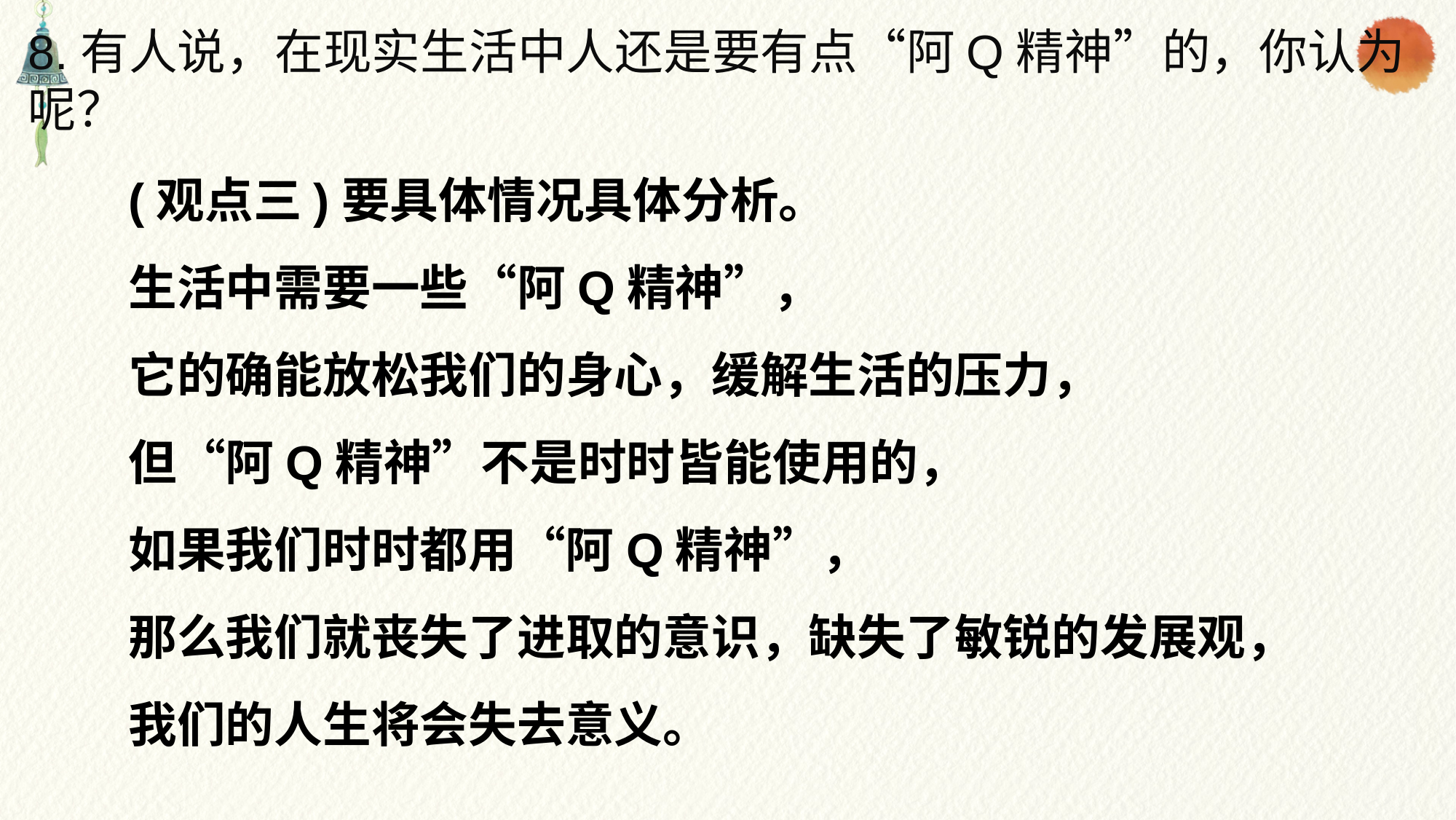

8.有人说，在现实生活中人还是要有点“阿Q精神”的，你认为呢？
(观点三)要具体情况具体分析。
生活中需要一些“阿Q精神”，
它的确能放松我们的身心，缓解生活的压力，
但“阿Q精神”不是时时皆能使用的，
如果我们时时都用“阿Q精神”，
那么我们就丧失了进取的意识，缺失了敏锐的发展观，
我们的人生将会失去意义。